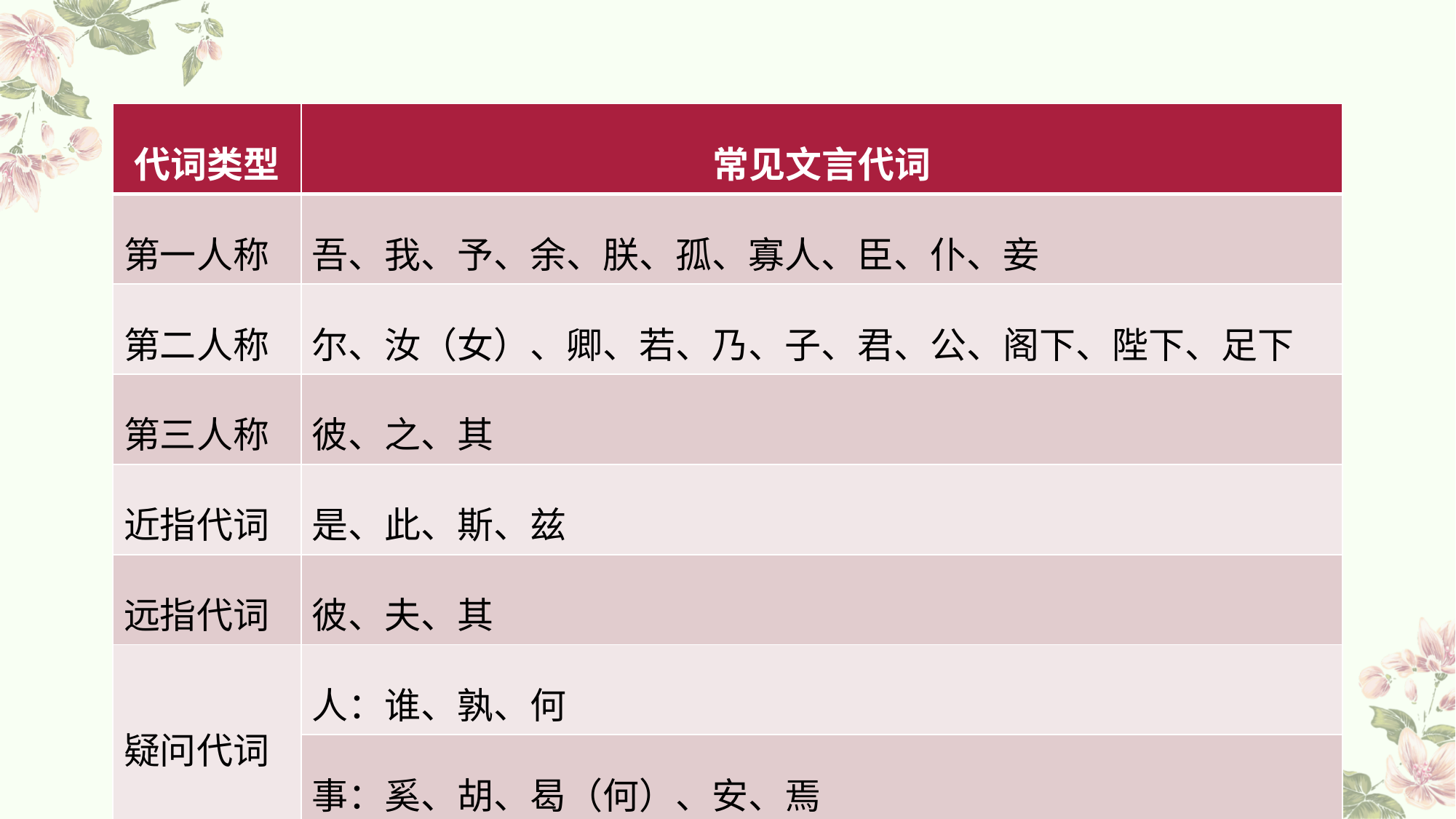

| 代词类型 | 常见文言代词 |
| --- | --- |
| 第一人称 | 吾、我、予、余、朕、孤、寡人、臣、仆、妾 |
| 第二人称 | 尔、汝（女）、卿、若、乃、子、君、公、阁下、陛下、足下 |
| 第三人称 | 彼、之、其 |
| 近指代词 | 是、此、斯、兹 |
| 远指代词 | 彼、夫、其 |
| 疑问代词 | 人：谁、孰、何 |
|  | 事：奚、胡、曷（何）、安、焉 |